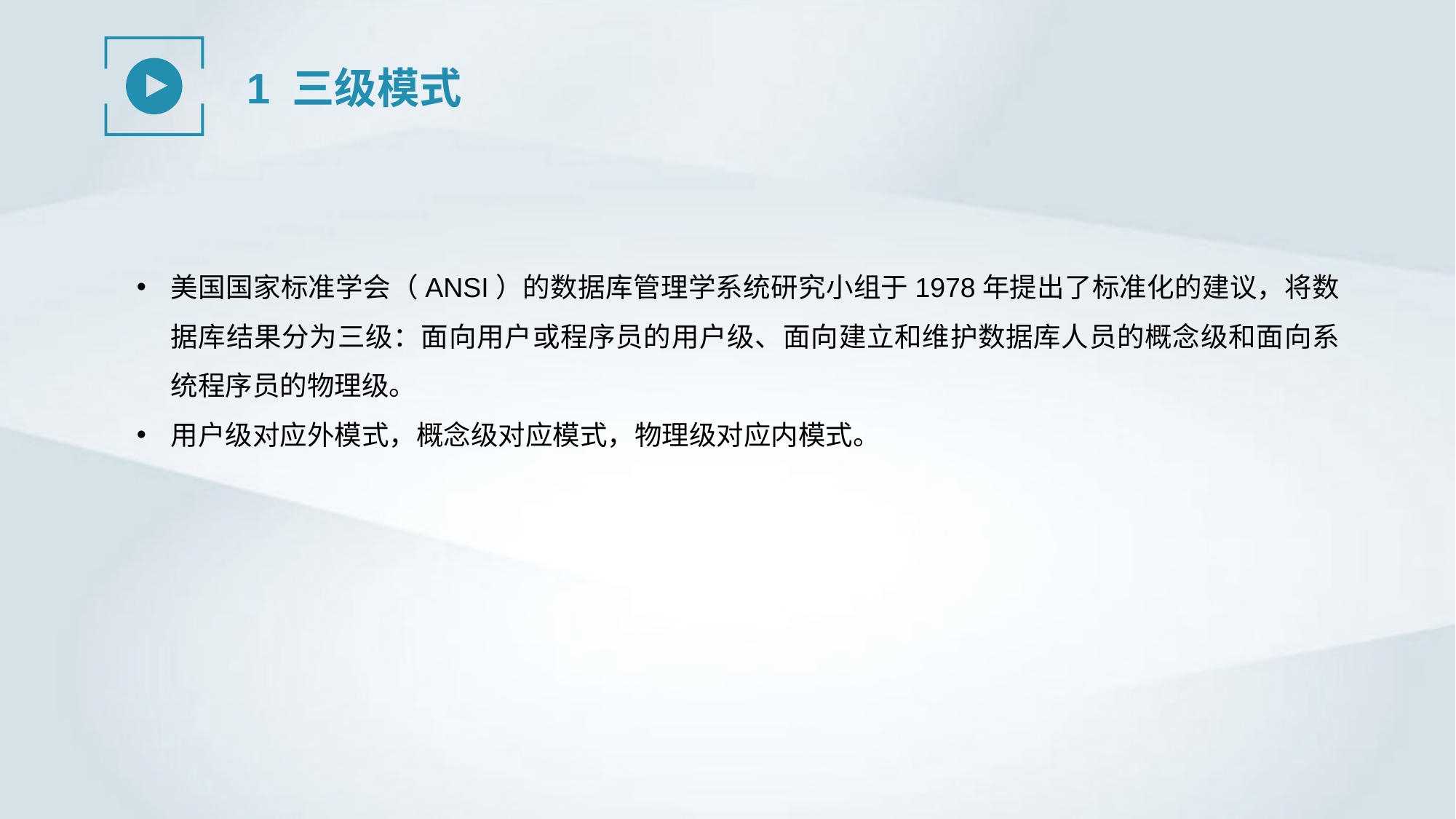

1 三级模式
美国国家标准学会（ANSI）的数据库管理学系统研究小组于1978年提出了标准化的建议，将数据库结果分为三级：面向用户或程序员的用户级、面向建立和维护数据库人员的概念级和面向系统程序员的物理级。
用户级对应外模式，概念级对应模式，物理级对应内模式。